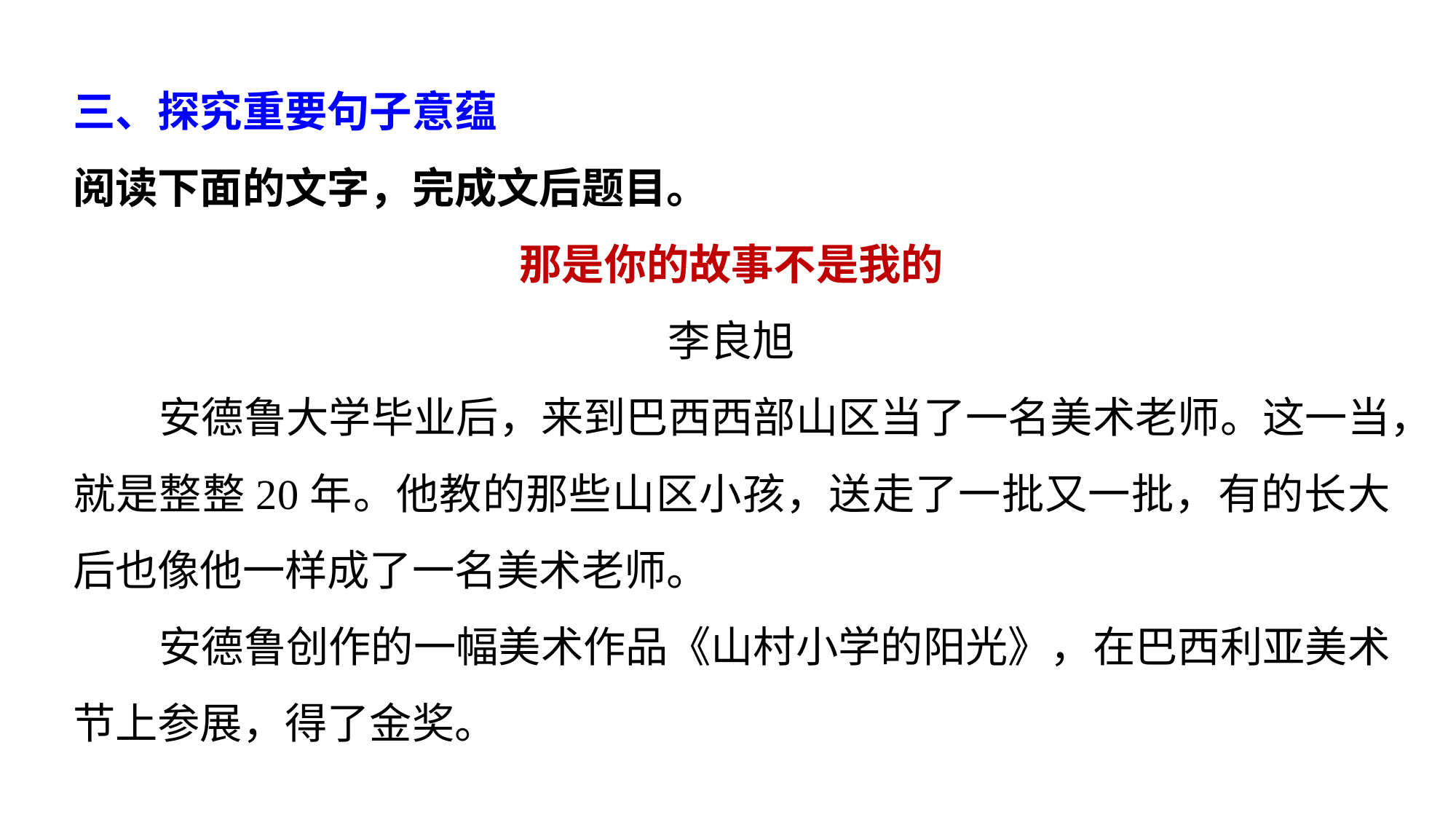

三、探究重要句子意蕴
阅读下面的文字，完成文后题目。
那是你的故事不是我的
李良旭
安德鲁大学毕业后，来到巴西西部山区当了一名美术老师。这一当，就是整整20年。他教的那些山区小孩，送走了一批又一批，有的长大后也像他一样成了一名美术老师。
安德鲁创作的一幅美术作品《山村小学的阳光》，在巴西利亚美术节上参展，得了金奖。